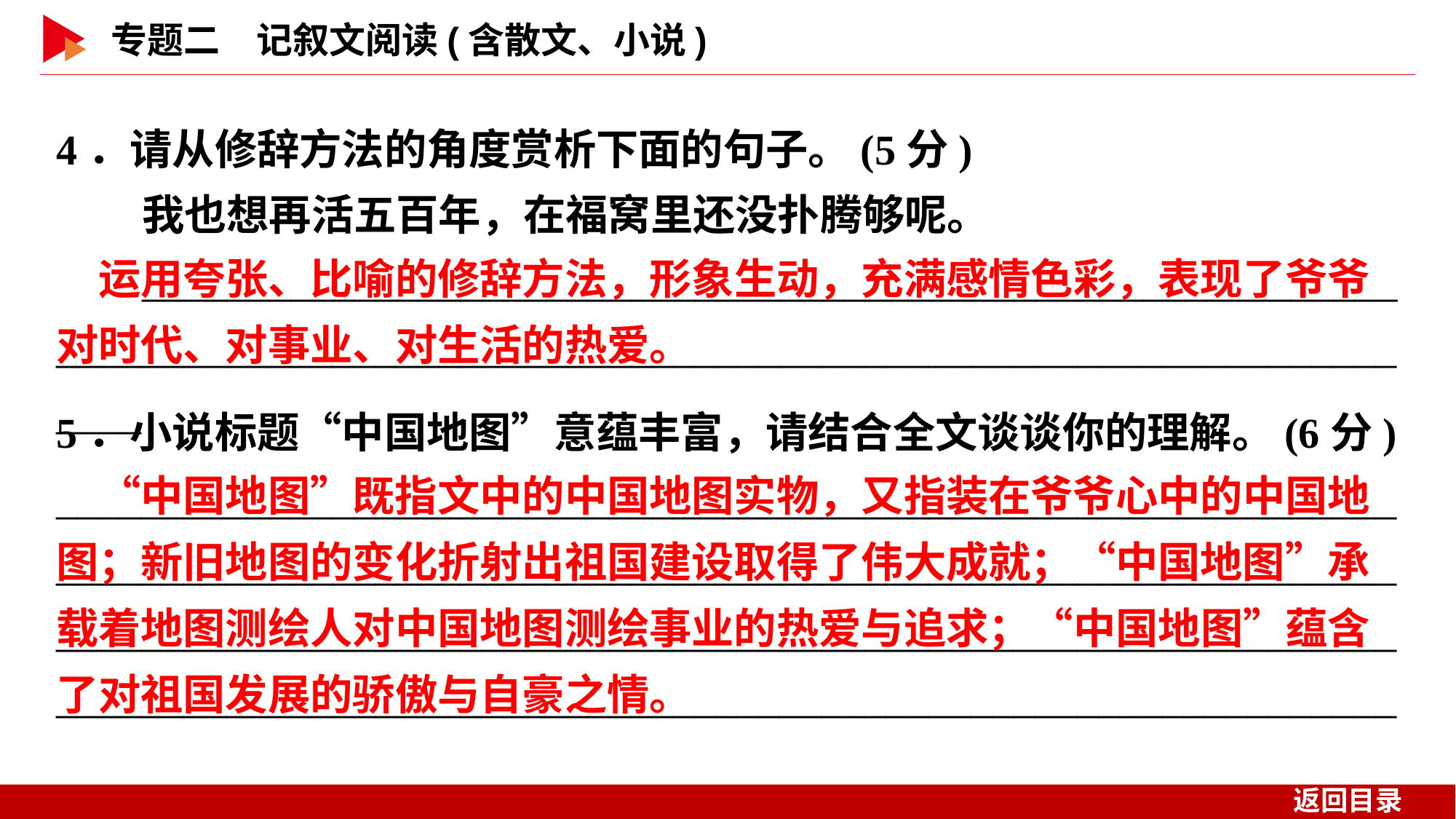

4．请从修辞方法的角度赏析下面的句子。(5分)
我也想再活五百年，在福窝里还没扑腾够呢。
______________________________________________________________________________________________________________________________
　运用夸张、比喻的修辞方法，形象生动，充满感情色彩，表现了爷爷对时代、对事业、对生活的热爱。
5．小说标题“中国地图”意蕴丰富，请结合全文谈谈你的理解。(6分)
____________________________________________________________________________________________________________________________________________________________________________________________________________________________________________________________
　“中国地图”既指文中的中国地图实物，又指装在爷爷心中的中国地图；新旧地图的变化折射出祖国建设取得了伟大成就；“中国地图”承载着地图测绘人对中国地图测绘事业的热爱与追求；“中国地图”蕴含了对祖国发展的骄傲与自豪之情。